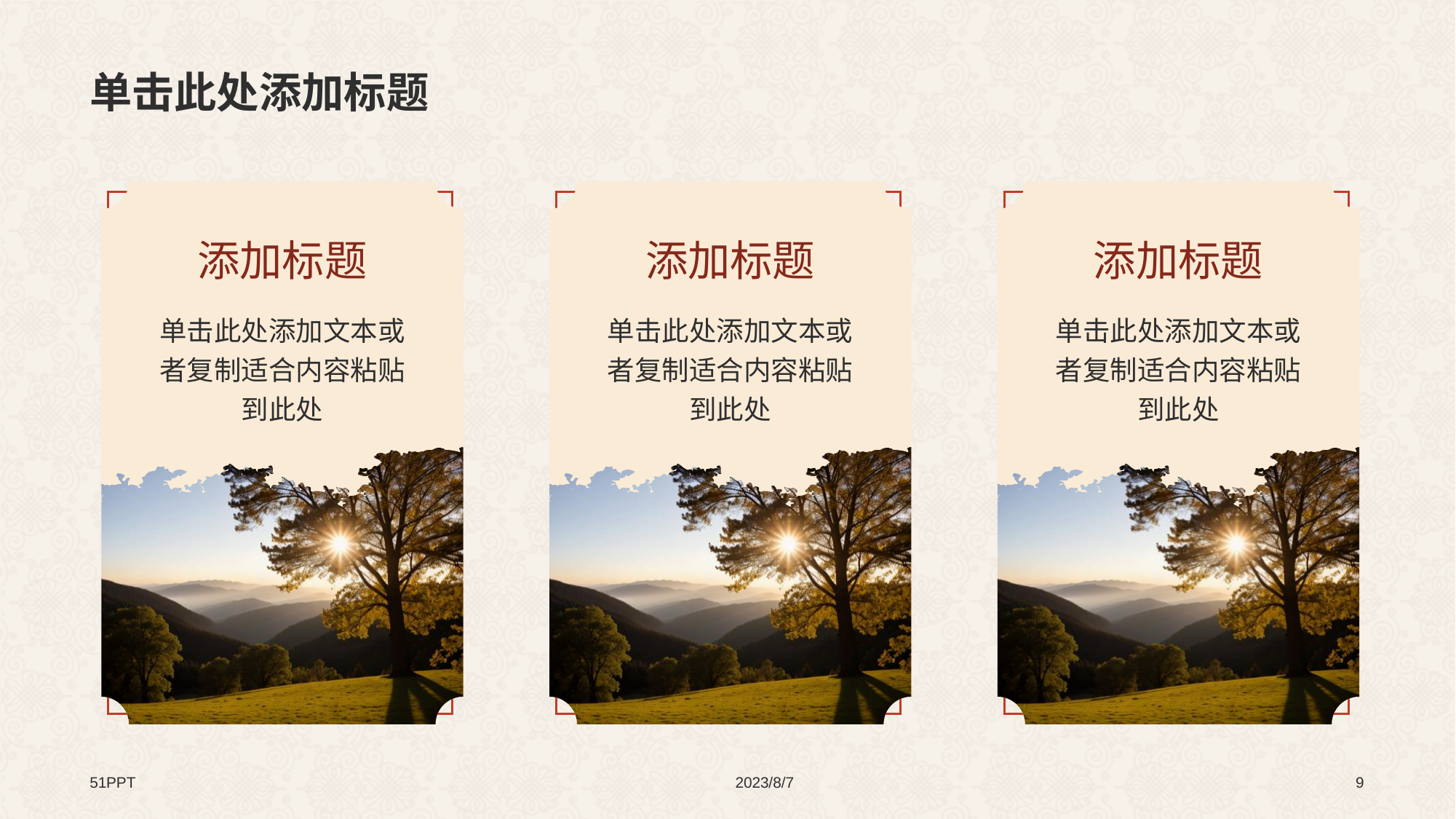

# 单击此处添加标题

添加标题
单击此处添加文本或者复制适合内容粘贴到此处

添加标题
单击此处添加文本或者复制适合内容粘贴到此处

添加标题
单击此处添加文本或者复制适合内容粘贴到此处
51PPT
2023/8/7
9